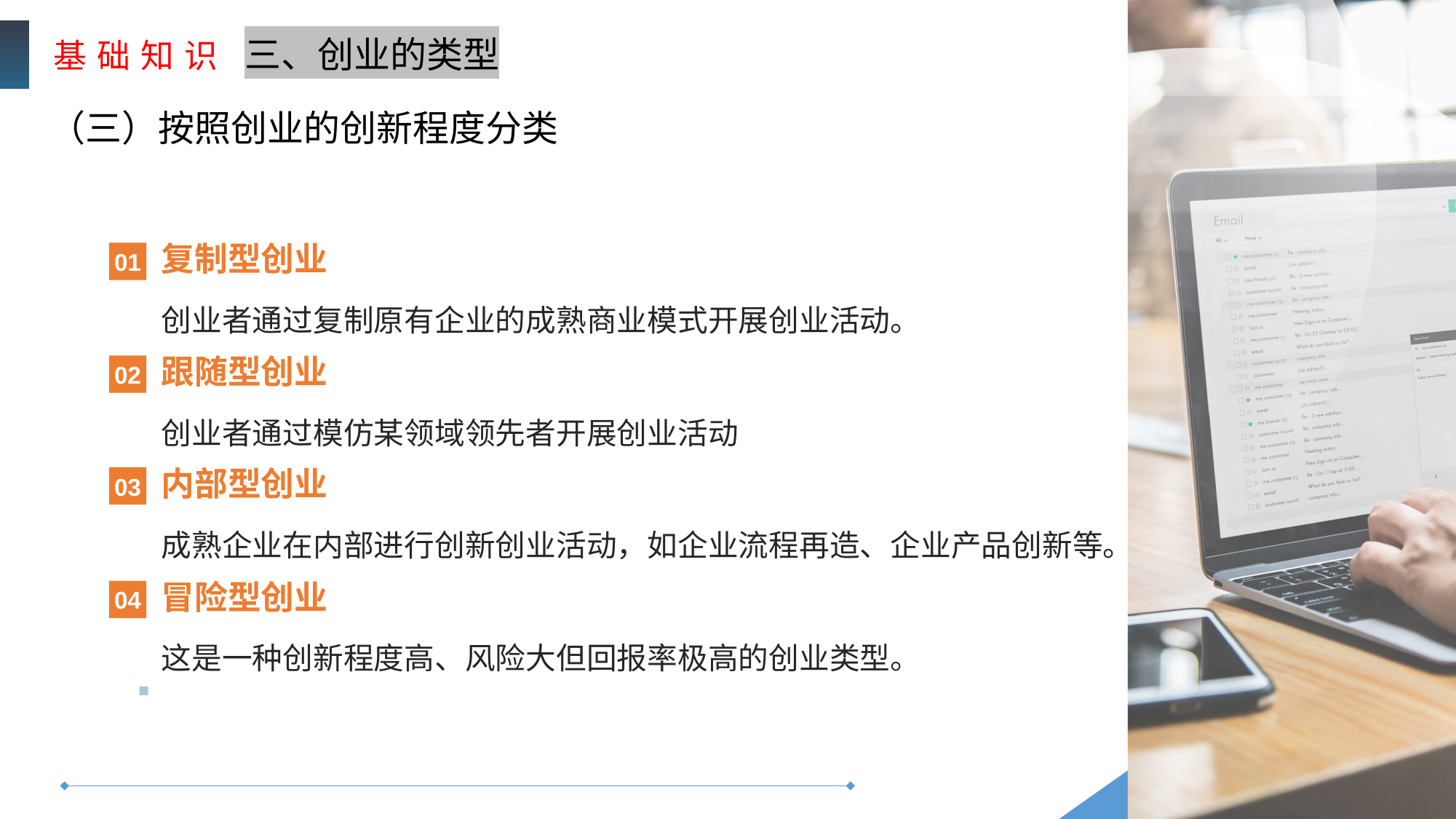

基 础 知 识

三、创业的类型
（三）按照创业的创新程度分类
01
复制型创业
创业者通过复制原有企业的成熟商业模式开展创业活动。
02
跟随型创业
创业者通过模仿某领域领先者开展创业活动
03
内部型创业
成熟企业在内部进行创新创业活动，如企业流程再造、企业产品创新等。
04
冒险型创业
这是一种创新程度高、风险大但回报率极高的创业类型。